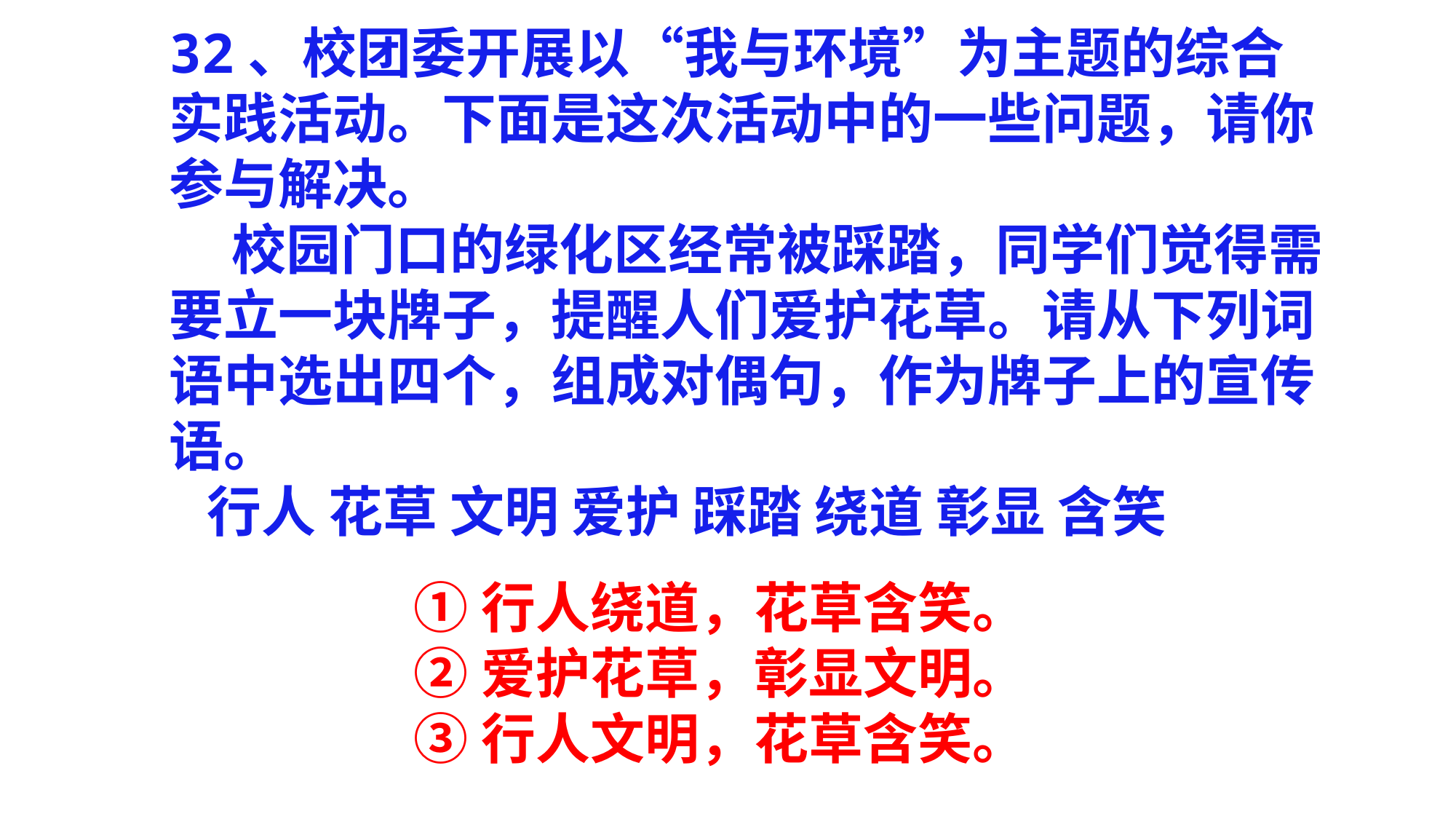

32、校团委开展以“我与环境”为主题的综合实践活动。下面是这次活动中的一些问题，请你参与解决。
    校园门口的绿化区经常被踩踏，同学们觉得需要立一块牌子，提醒人们爱护花草。请从下列词语中选出四个，组成对偶句，作为牌子上的宣传语。
  行人 花草 文明 爱护 踩踏 绕道 彰显 含笑
①行人绕道，花草含笑。
②爱护花草，彰显文明。
③行人文明，花草含笑。